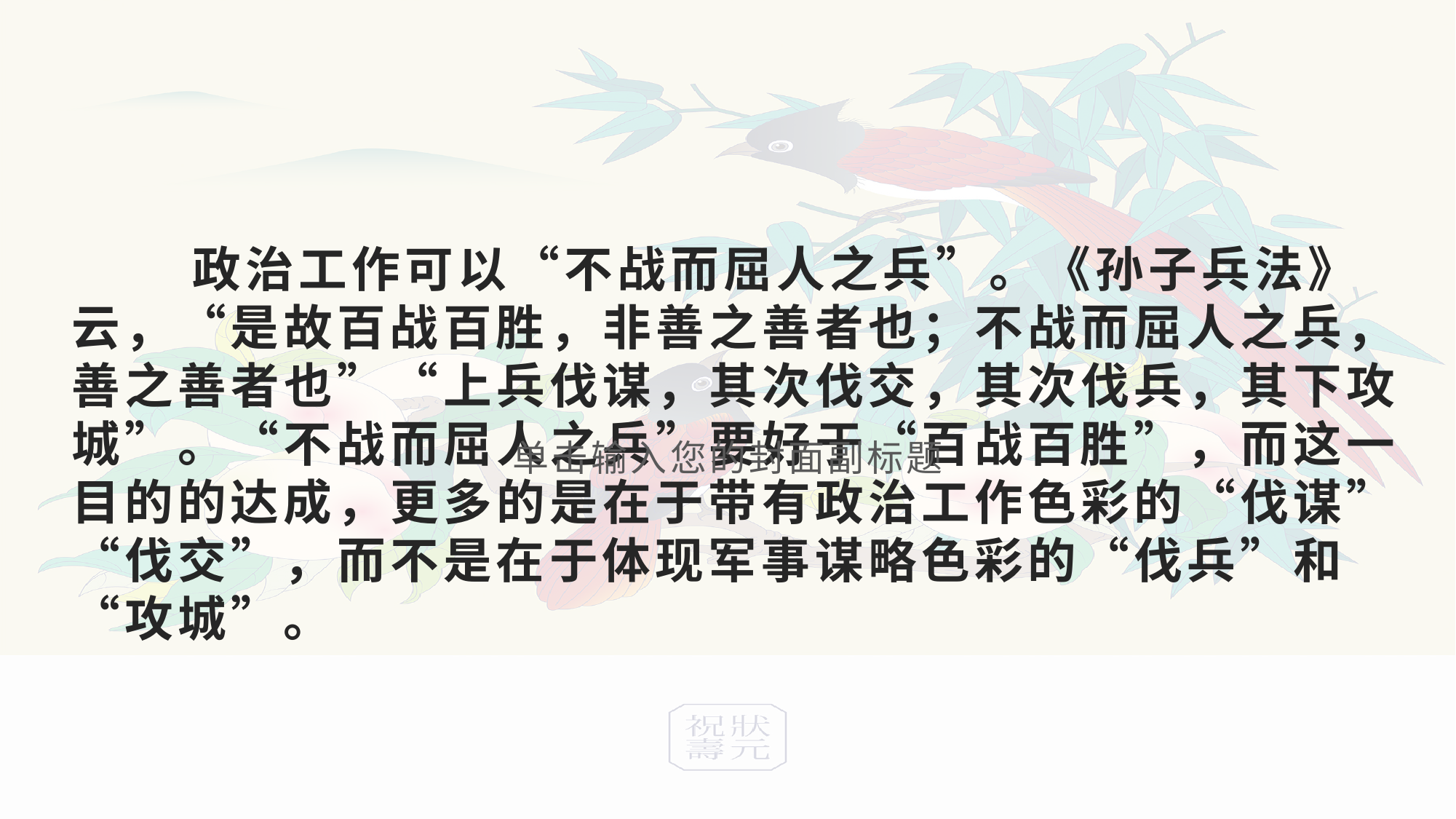

# 政治工作可以“不战而屈人之兵”。《孙子兵法》云，“是故百战百胜，非善之善者也；不战而屈人之兵，善之善者也”“上兵伐谋，其次伐交，其次伐兵，其下攻城”。“不战而屈人之兵”要好于“百战百胜”，而这一目的的达成，更多的是在于带有政治工作色彩的“伐谋”“伐交”，而不是在于体现军事谋略色彩的“伐兵”和“攻城”。
单击输入您的封面副标题